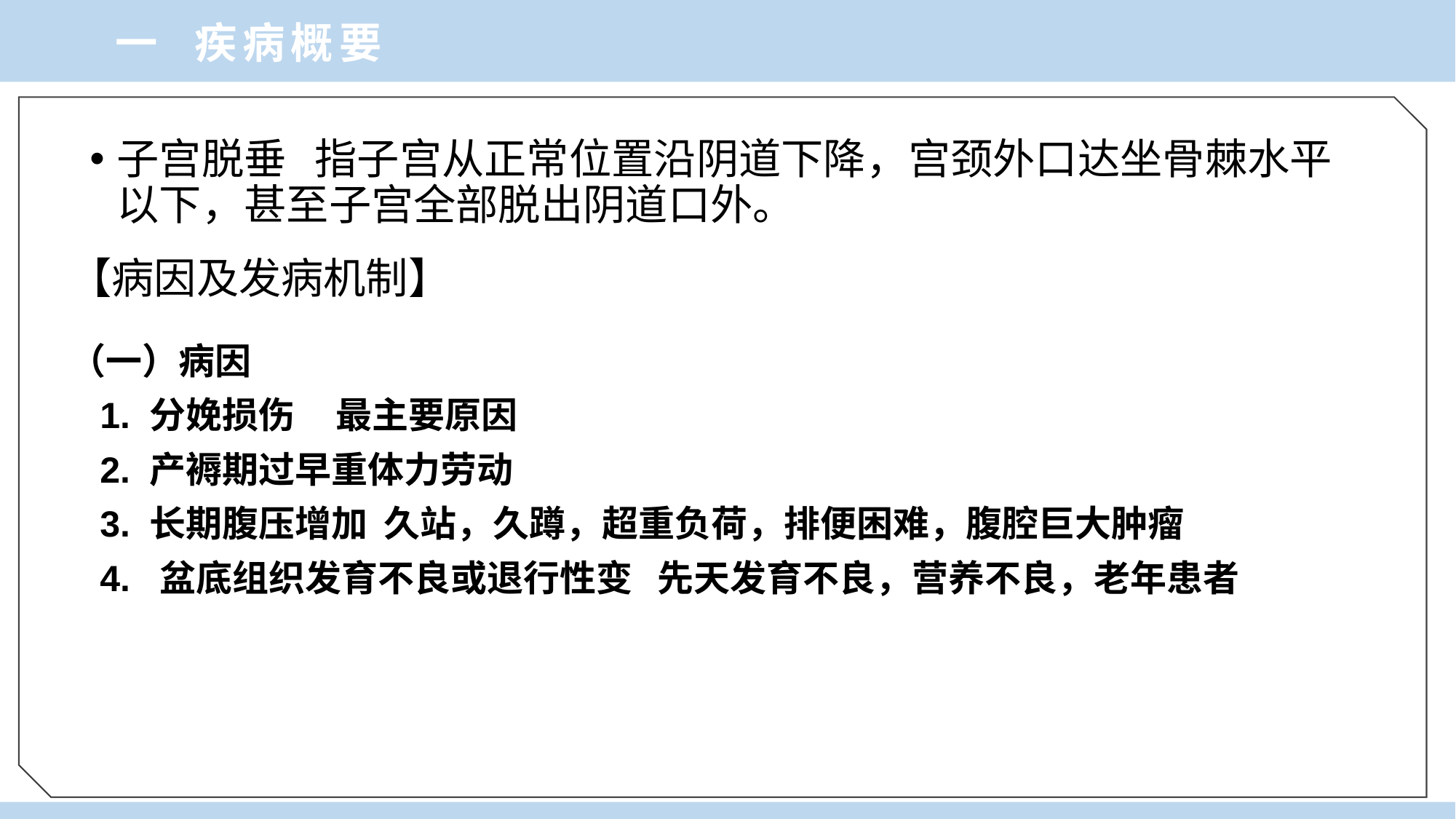

一  疾病概要

子宫脱垂   指子宫从正常位置沿阴道下降，宫颈外口达坐骨棘水平以下，甚至子宫全部脱出阴道口外。
【病因及发病机制】
（一）病因
   1. 分娩损伤     最主要原因
   2. 产褥期过早重体力劳动
   3. 长期腹压增加  久站，久蹲，超重负荷，排便困难，腹腔巨大肿瘤
   4.  盆底组织发育不良或退行性变   先天发育不良，营养不良，老年患者